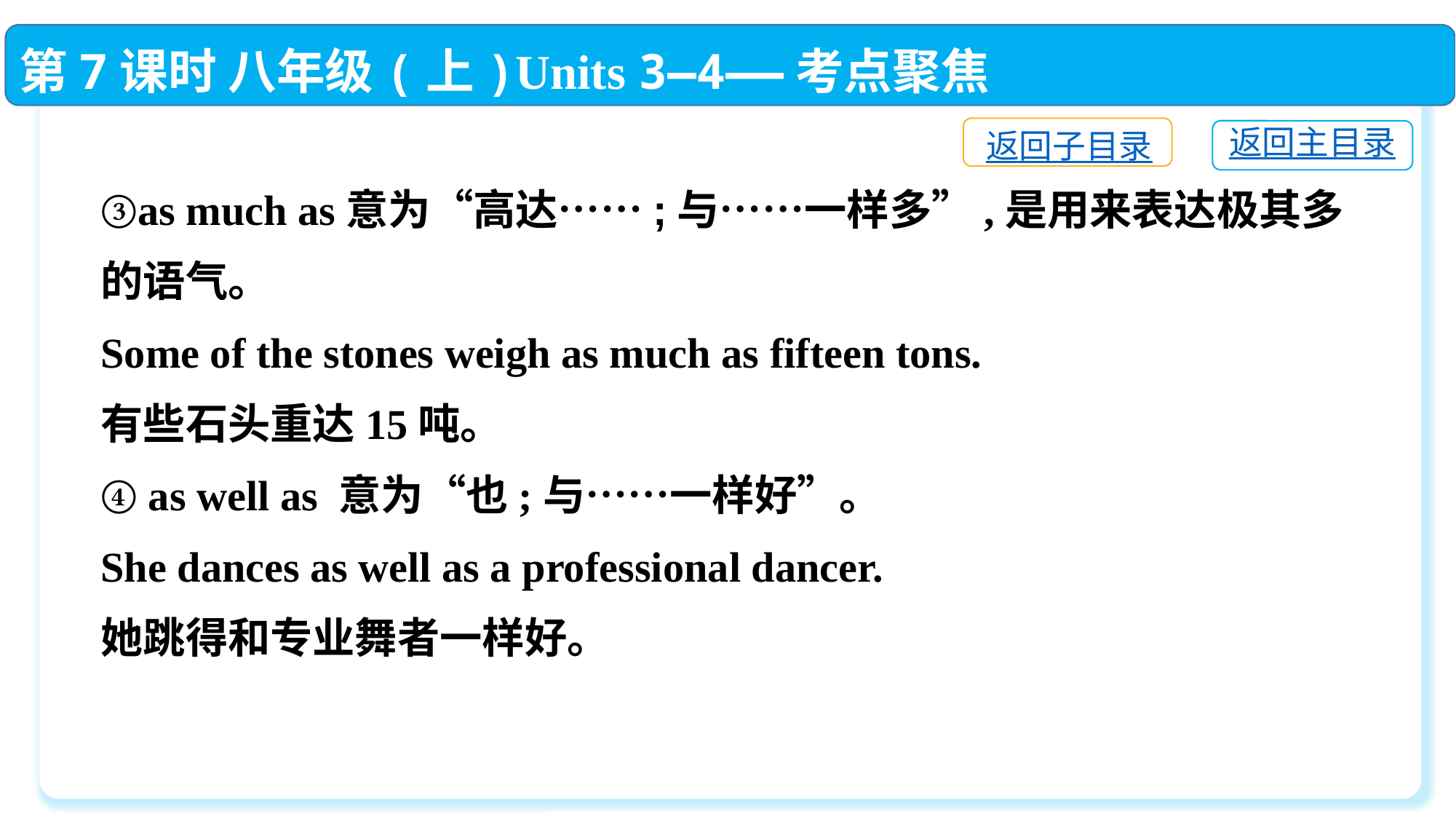

第7课时 八年级(上)Units 3—4——考点聚焦

返回子目录
返回主目录
③as much as意为“高达……;与……一样多”,是用来表达极其多的语气。
Some of the stones weigh as much as fifteen tons.
有些石头重达15吨。
④ as well as 意为“也;与……一样好”。
She dances as well as a professional dancer.
她跳得和专业舞者一样好。